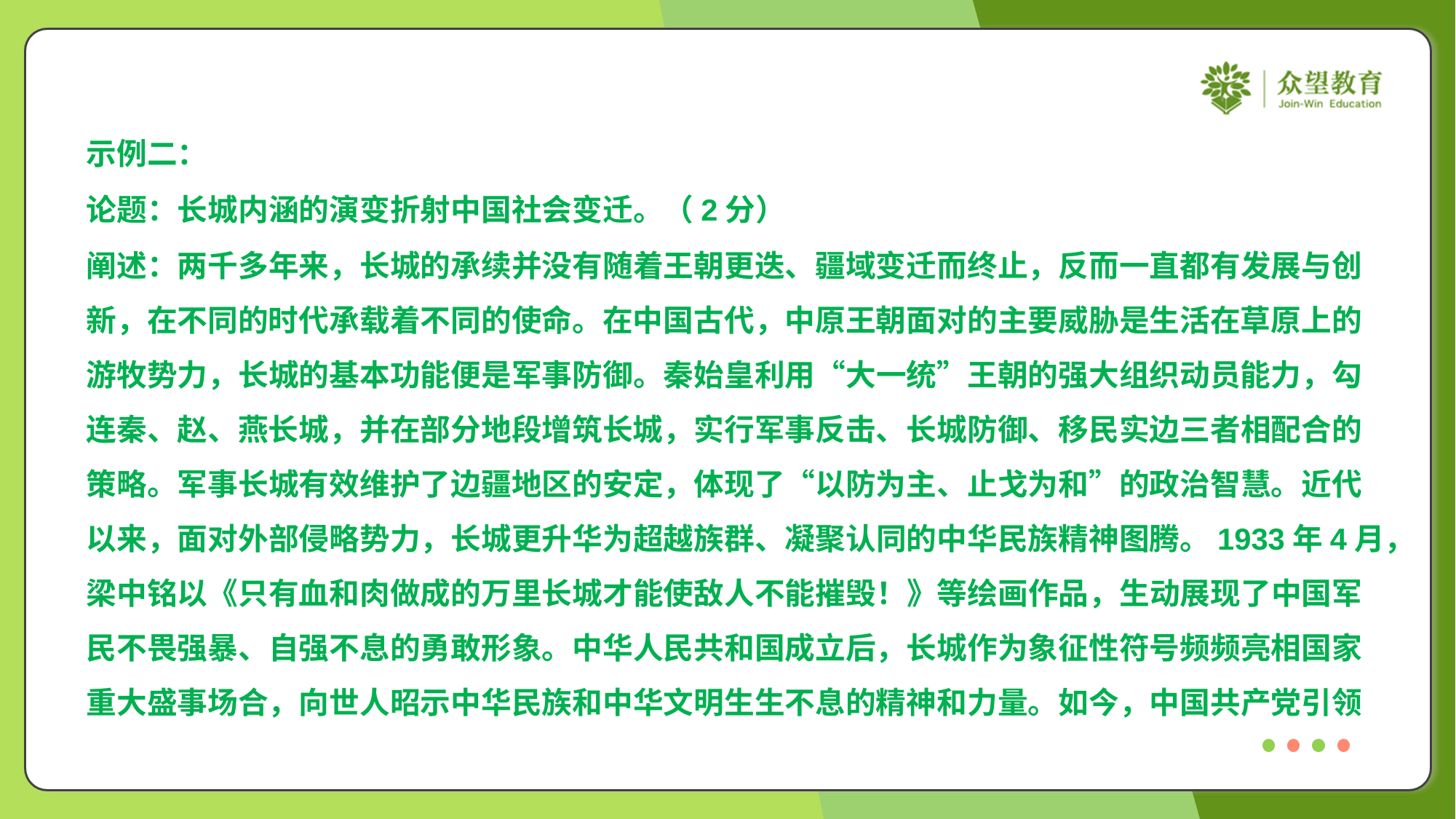

示例二：
论题：长城内涵的演变折射中国社会变迁。（2分）
阐述：两千多年来，长城的承续并没有随着王朝更迭、疆域变迁而终止，反而一直都有发展与创
新，在不同的时代承载着不同的使命。在中国古代，中原王朝面对的主要威胁是生活在草原上的
游牧势力，长城的基本功能便是军事防御。秦始皇利用“大一统”王朝的强大组织动员能力，勾
连秦、赵、燕长城，并在部分地段增筑长城，实行军事反击、长城防御、移民实边三者相配合的
策略。军事长城有效维护了边疆地区的安定，体现了“以防为主、止戈为和”的政治智慧。近代
以来，面对外部侵略势力，长城更升华为超越族群、凝聚认同的中华民族精神图腾。1933年4月，
梁中铭以《只有血和肉做成的万里长城才能使敌人不能摧毁！》等绘画作品，生动展现了中国军
民不畏强暴、自强不息的勇敢形象。中华人民共和国成立后，长城作为象征性符号频频亮相国家
重大盛事场合，向世人昭示中华民族和中华文明生生不息的精神和力量。如今，中国共产党引领